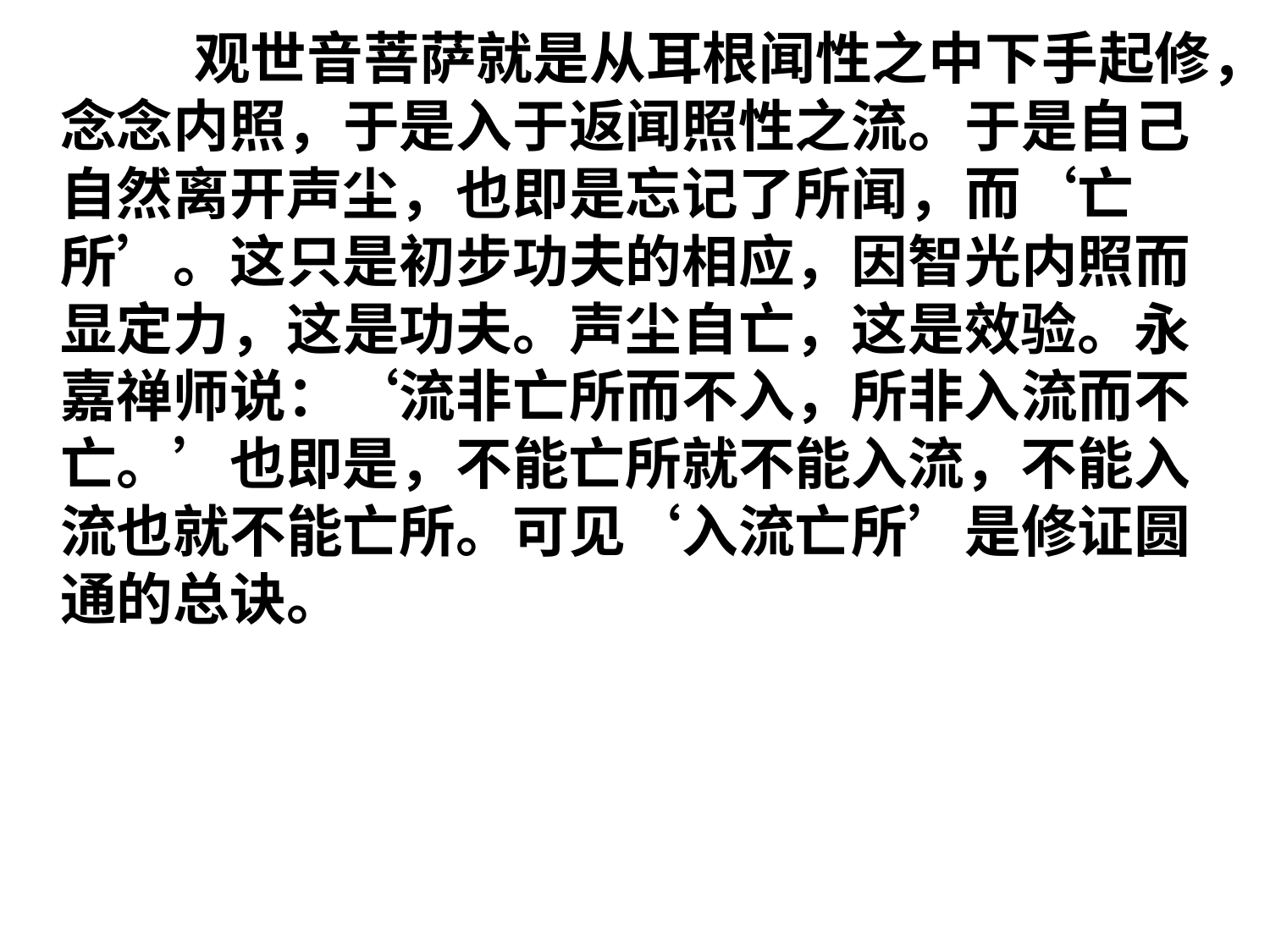

观世音菩萨就是从耳根闻性之中下手起修，念念内照，于是入于返闻照性之流。于是自己自然离开声尘，也即是忘记了所闻，而‘亡所’。这只是初步功夫的相应，因智光内照而显定力，这是功夫。声尘自亡，这是效验。永嘉禅师说：‘流非亡所而不入，所非入流而不亡。’也即是，不能亡所就不能入流，不能入流也就不能亡所。可见‘入流亡所’是修证圆通的总诀。